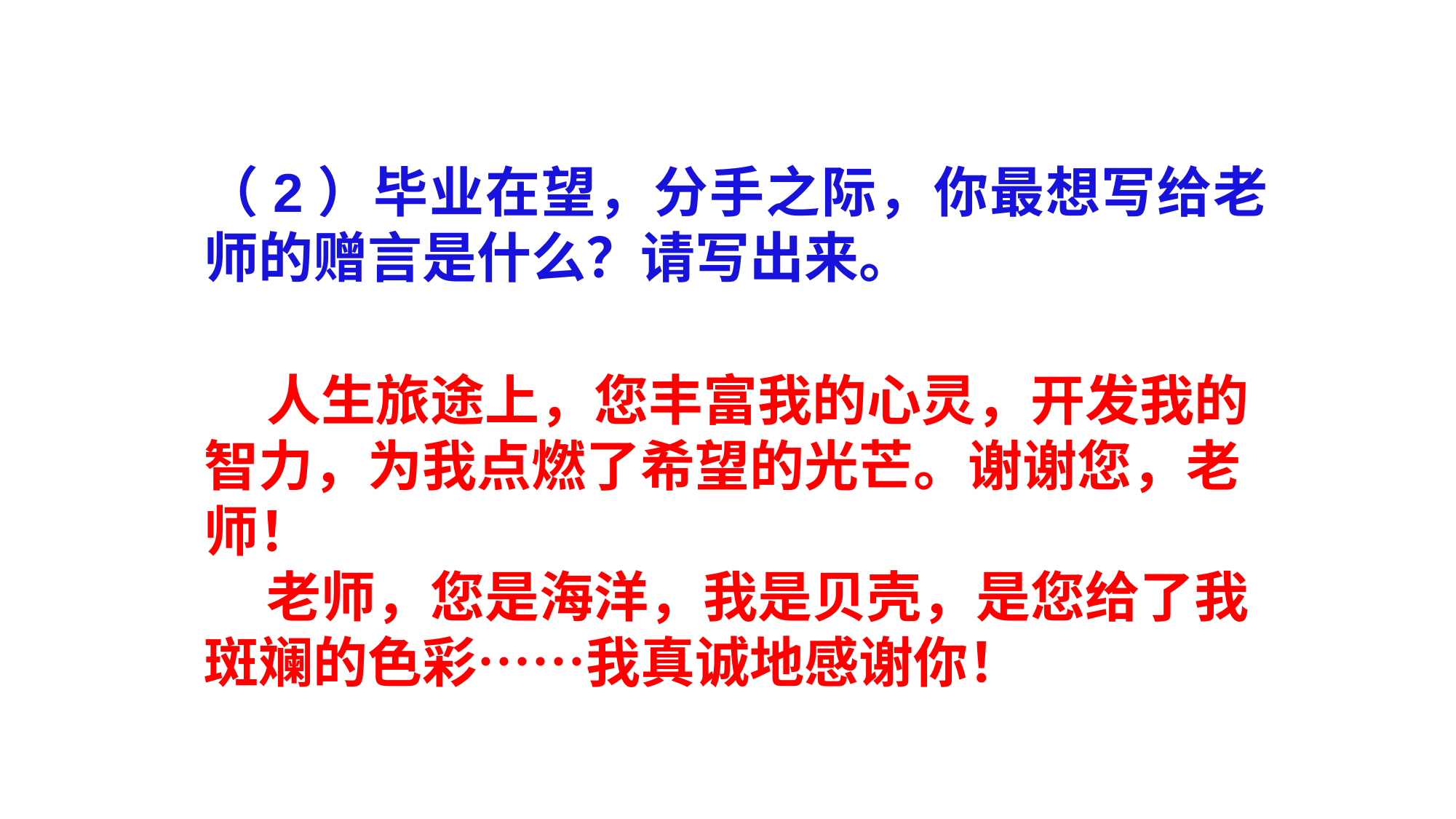

（2）毕业在望，分手之际，你最想写给老师的赠言是什么？请写出来。
    人生旅途上，您丰富我的心灵，开发我的智力，为我点燃了希望的光芒。谢谢您，老师！
    老师，您是海洋，我是贝壳，是您给了我斑斓的色彩……我真诚地感谢你！